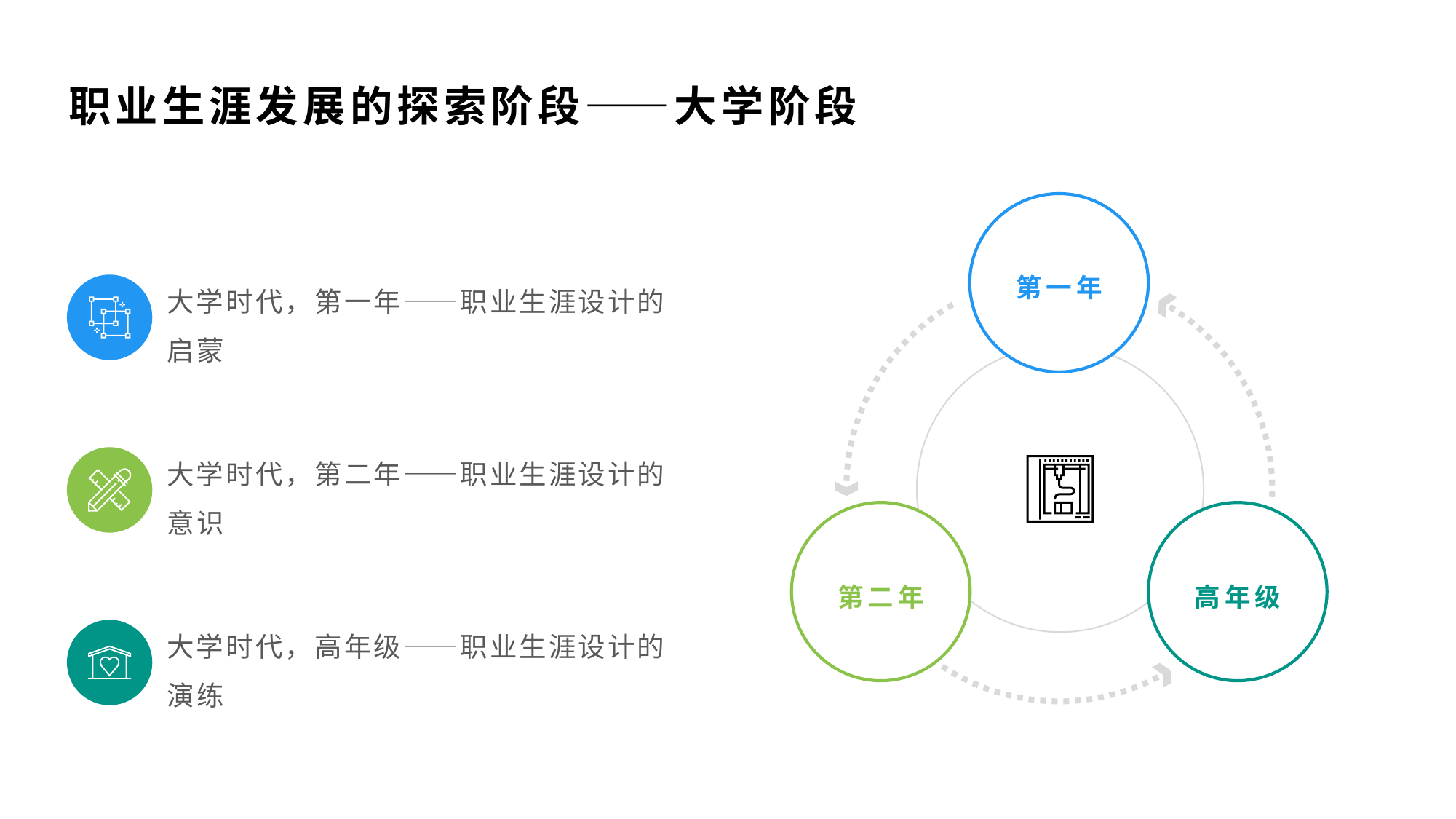

职业生涯发展的探索阶段——大学阶段

大学时代，第一年——职业生涯设计的启蒙
第一年

大学时代，第二年——职业生涯设计的意识

第二年
高年级
大学时代，高年级——职业生涯设计的演练